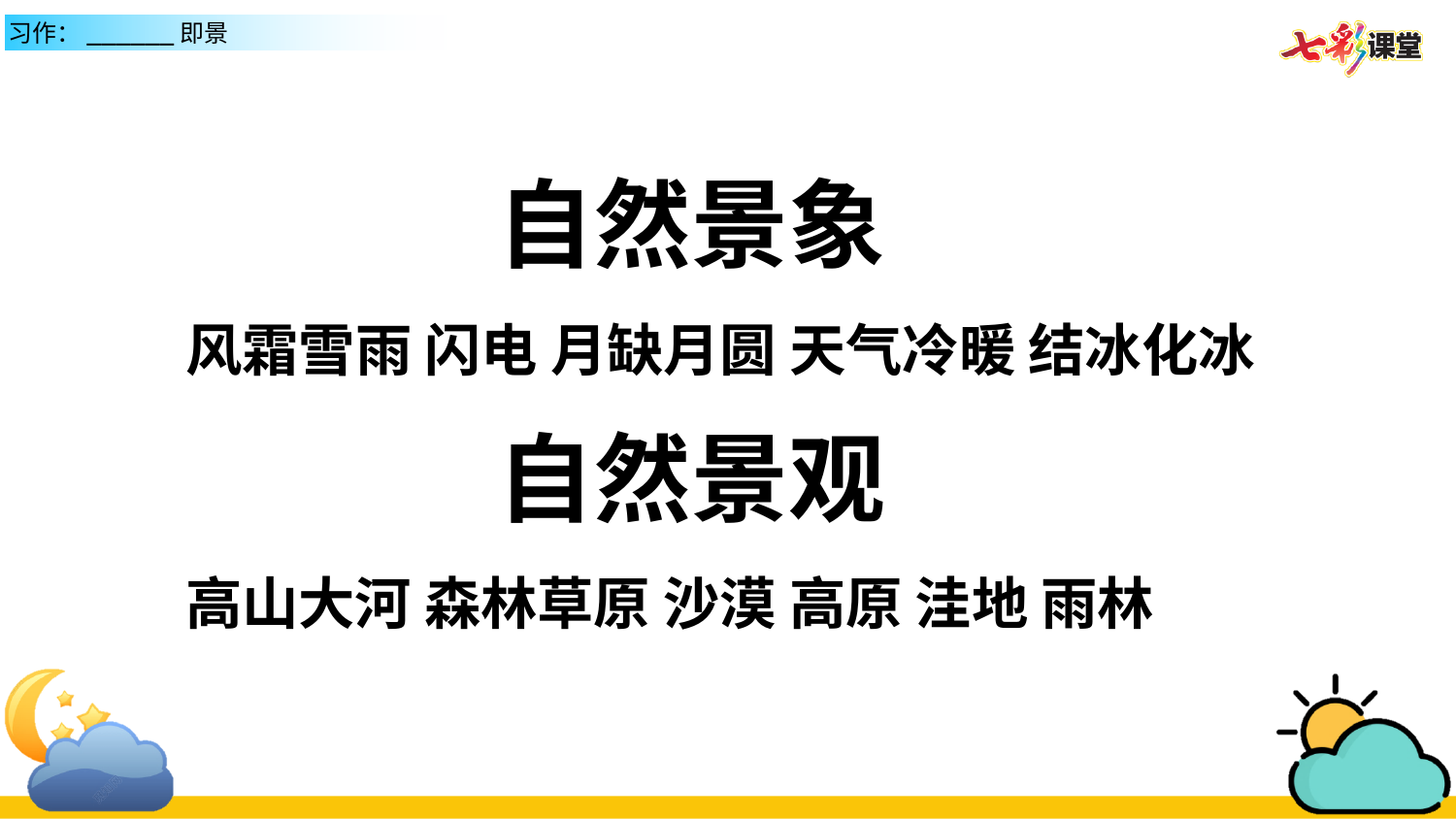

自然景象
风霜雪雨 闪电 月缺月圆 天气冷暖 结冰化冰
自然景观
高山大河 森林草原 沙漠 高原 洼地 雨林